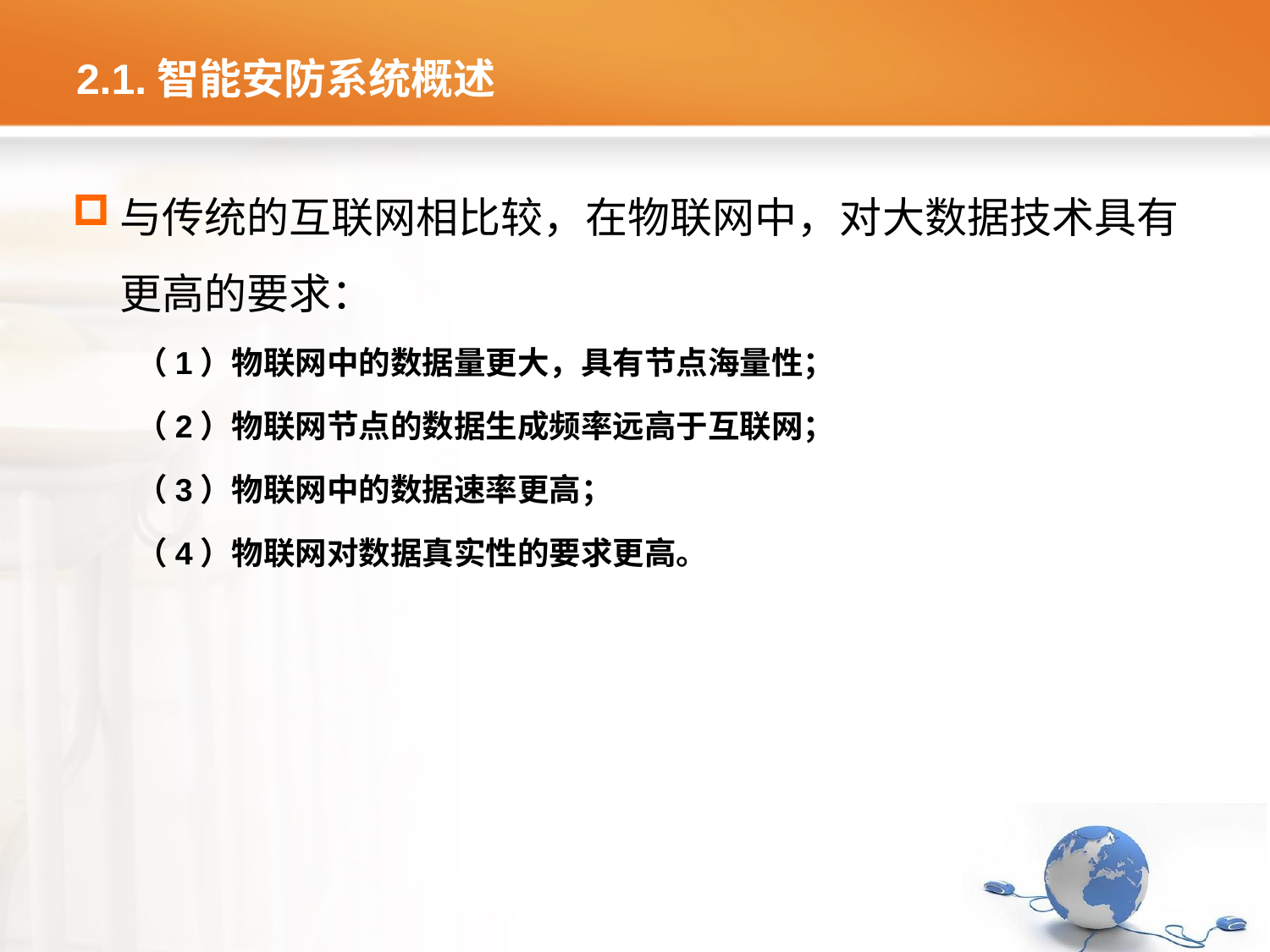

# 2.1.智能安防系统概述
与传统的互联网相比较，在物联网中，对大数据技术具有更高的要求：
（1）物联网中的数据量更大，具有节点海量性；
（2）物联网节点的数据生成频率远高于互联网；
（3）物联网中的数据速率更高；
（4）物联网对数据真实性的要求更高。